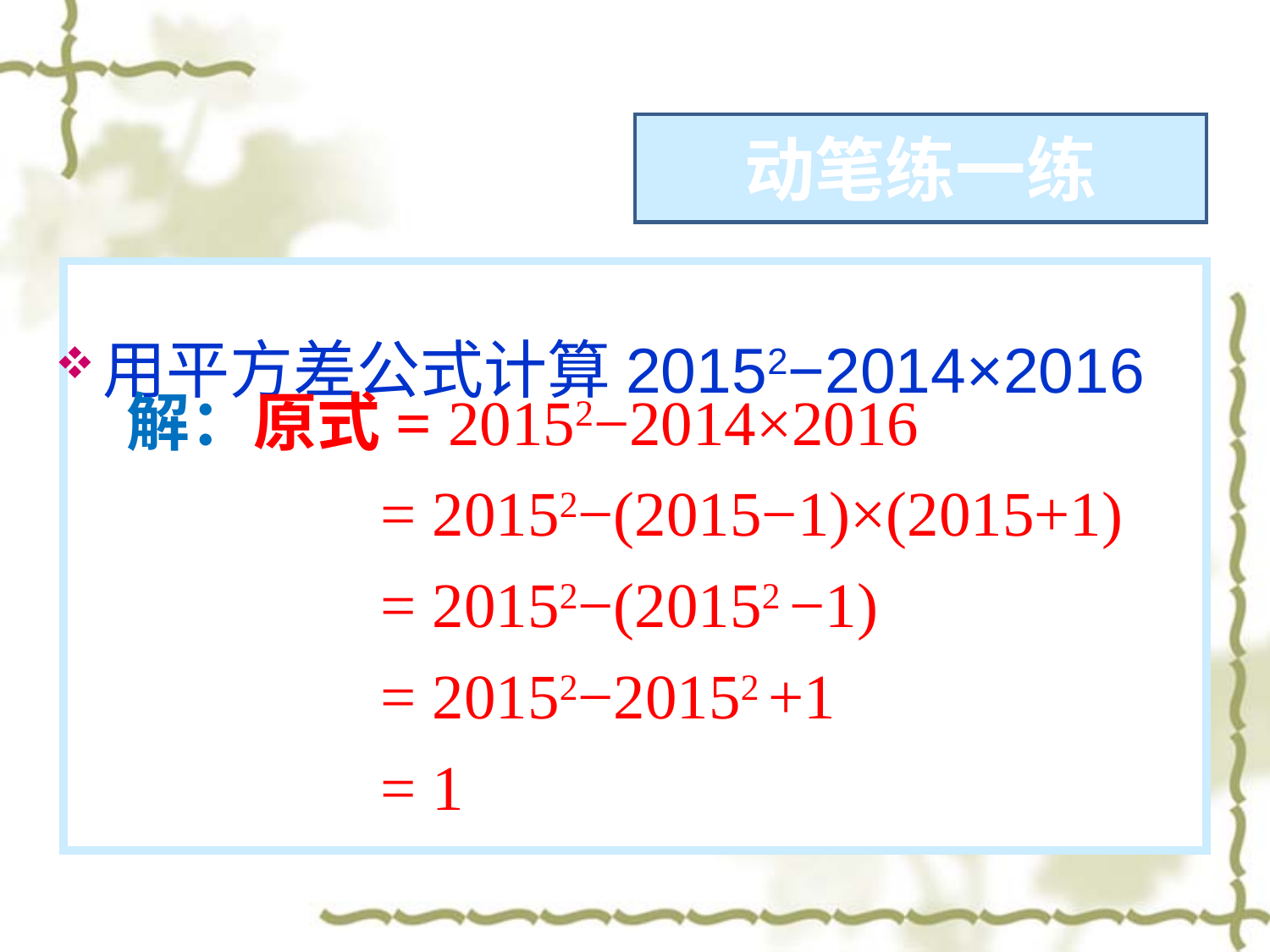

动笔练一练

用平方差公式计算20152−2014×2016
解：原式= 20152−2014×2016
                = 20152−(2015−1)×(2015+1)
                = 20152−(20152 −1)
                = 20152−20152 +1
                = 1